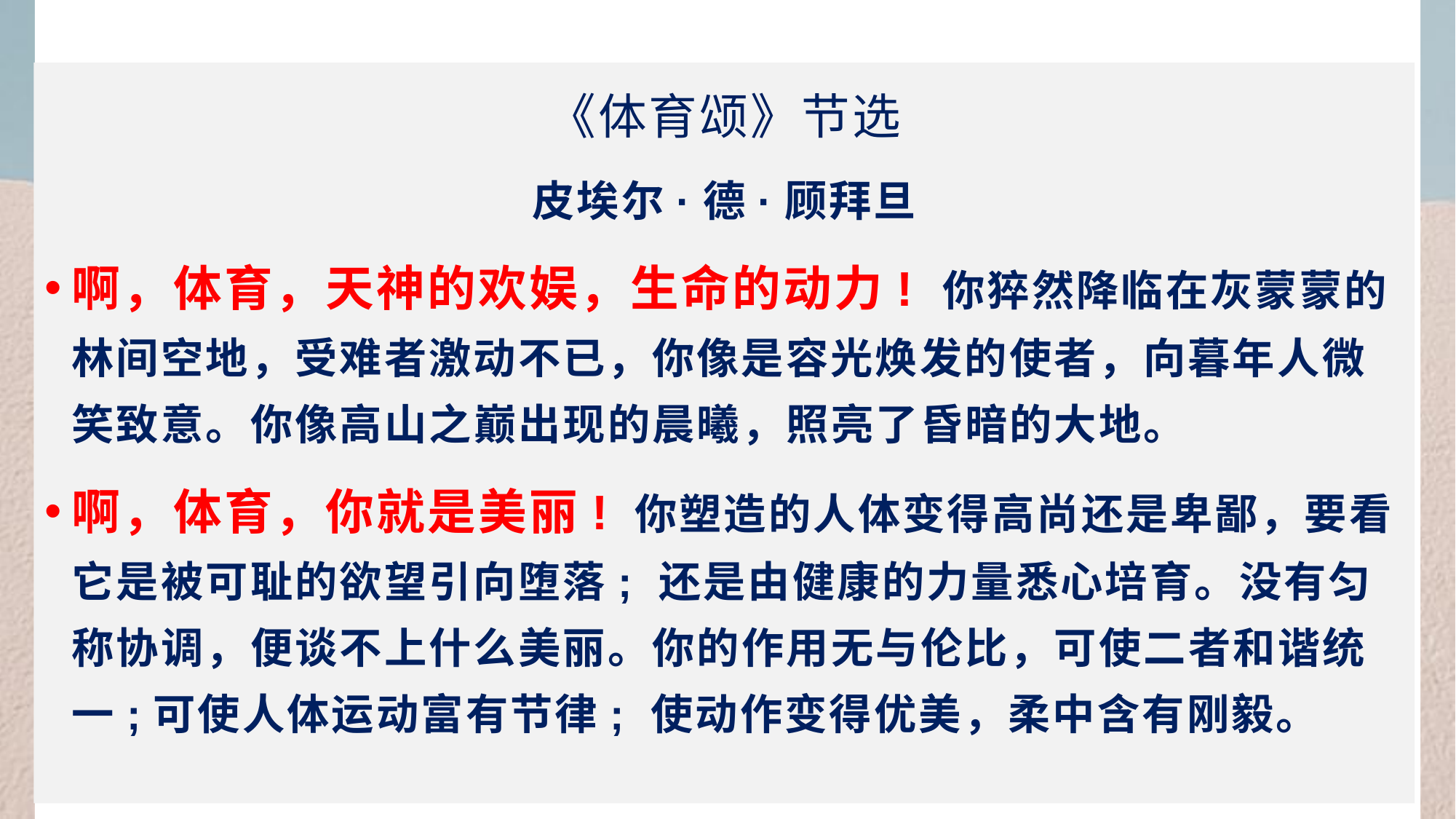

《体育颂》节选
皮埃尔·德·顾拜旦
啊，体育，天神的欢娱，生命的动力! 你猝然降临在灰蒙蒙的林间空地，受难者激动不已，你像是容光焕发的使者，向暮年人微笑致意。你像高山之巅出现的晨曦，照亮了昏暗的大地。
啊，体育，你就是美丽! 你塑造的人体变得高尚还是卑鄙，要看它是被可耻的欲望引向堕落; 还是由健康的力量悉心培育。没有匀称协调，便谈不上什么美丽。你的作用无与伦比，可使二者和谐统一;可使人体运动富有节律; 使动作变得优美，柔中含有刚毅。